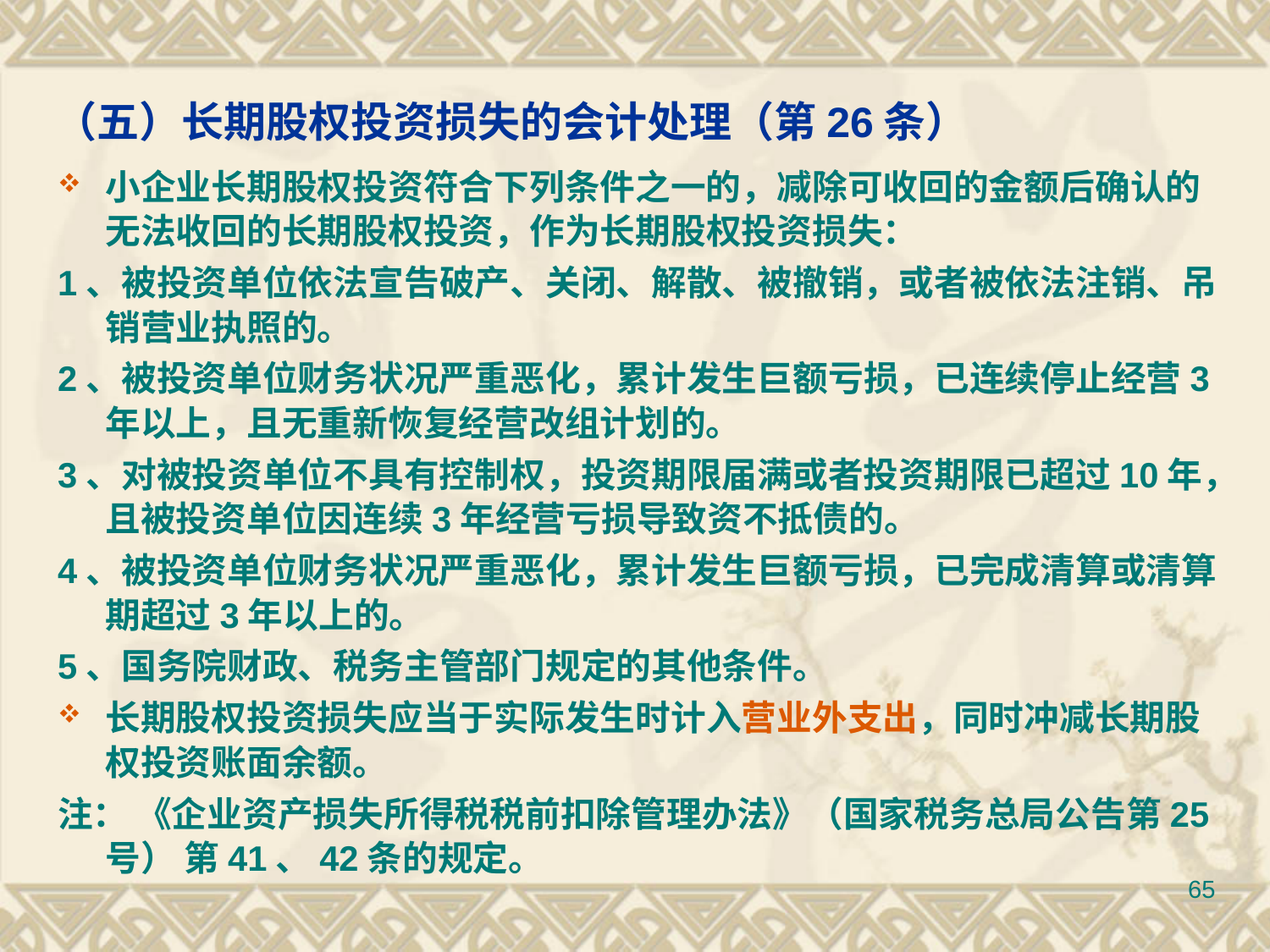

# （五）长期股权投资损失的会计处理（第26条）
小企业长期股权投资符合下列条件之一的，减除可收回的金额后确认的无法收回的长期股权投资，作为长期股权投资损失：
1、被投资单位依法宣告破产、关闭、解散、被撤销，或者被依法注销、吊销营业执照的。
2、被投资单位财务状况严重恶化，累计发生巨额亏损，已连续停止经营3年以上，且无重新恢复经营改组计划的。
3、对被投资单位不具有控制权，投资期限届满或者投资期限已超过10年，且被投资单位因连续3年经营亏损导致资不抵债的。
4、被投资单位财务状况严重恶化，累计发生巨额亏损，已完成清算或清算期超过3年以上的。
5、国务院财政、税务主管部门规定的其他条件。
长期股权投资损失应当于实际发生时计入营业外支出，同时冲减长期股权投资账面余额。
注： 《企业资产损失所得税税前扣除管理办法》（国家税务总局公告第25号） 第41、42条的规定。
65